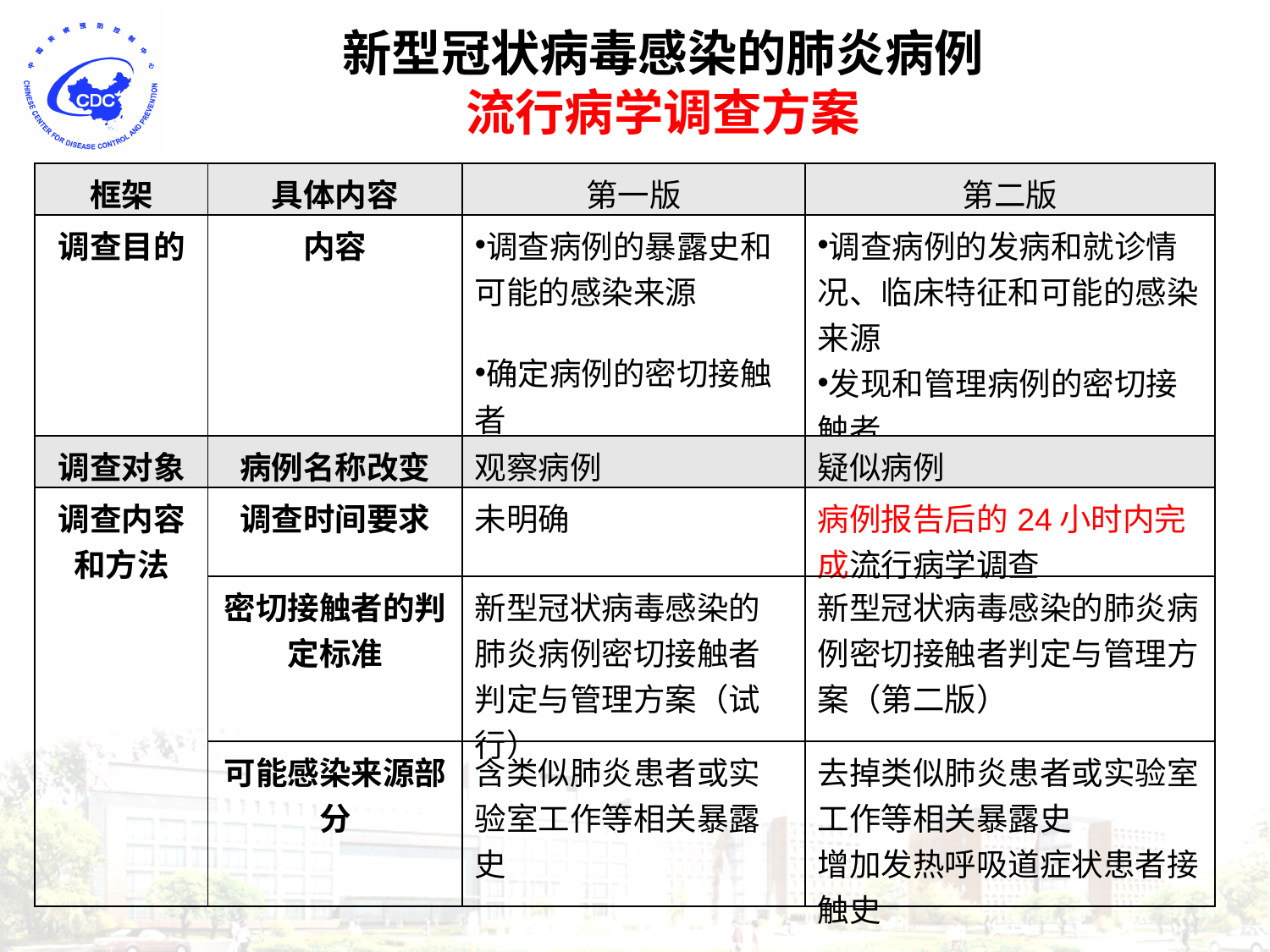

新型冠状病毒感染的肺炎病例
流行病学调查方案
| 框架 | 具体内容 | 第一版 | 第二版 |
| --- | --- | --- | --- |
| 调查目的 | 内容 | 调查病例的暴露史和可能的感染来源 确定病例的密切接触者 | 调查病例的发病和就诊情况、临床特征和可能的感染来源 发现和管理病例的密切接触者 |
| 调查对象 | 病例名称改变 | 观察病例 | 疑似病例 |
| 调查内容和方法 | 调查时间要求 | 未明确 | 病例报告后的24小时内完 成流行病学调查 |
|  | 密切接触者的判定标准 | 新型冠状病毒感染的肺炎病例密切接触者判定与管理方案（试行） | 新型冠状病毒感染的肺炎病例密切接触者判定与管理方案（第二版） |
|  | 可能感染来源部分 | 含类似肺炎患者或实验室工作等相关暴露史 | 去掉类似肺炎患者或实验室工作等相关暴露史 增加发热呼吸道症状患者接触史 |